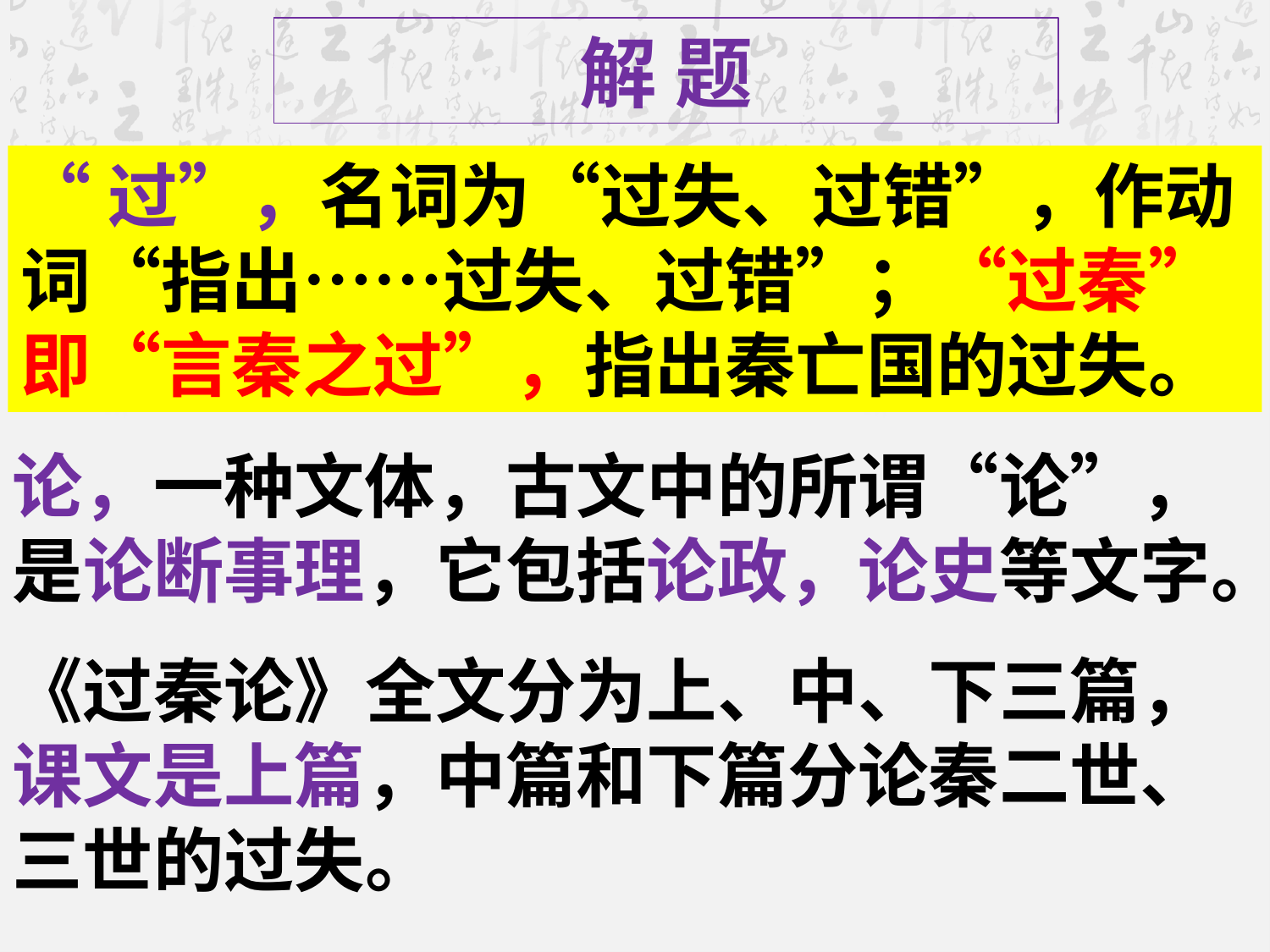

解 题
“过”，名词为“过失、过错”，作动词“指出……过失、过错”；“过秦”即“言秦之过”，指出秦亡国的过失。
论，一种文体，古文中的所谓“论”，是论断事理，它包括论政，论史等文字。
《过秦论》全文分为上、中、下三篇，课文是上篇，中篇和下篇分论秦二世、三世的过失。